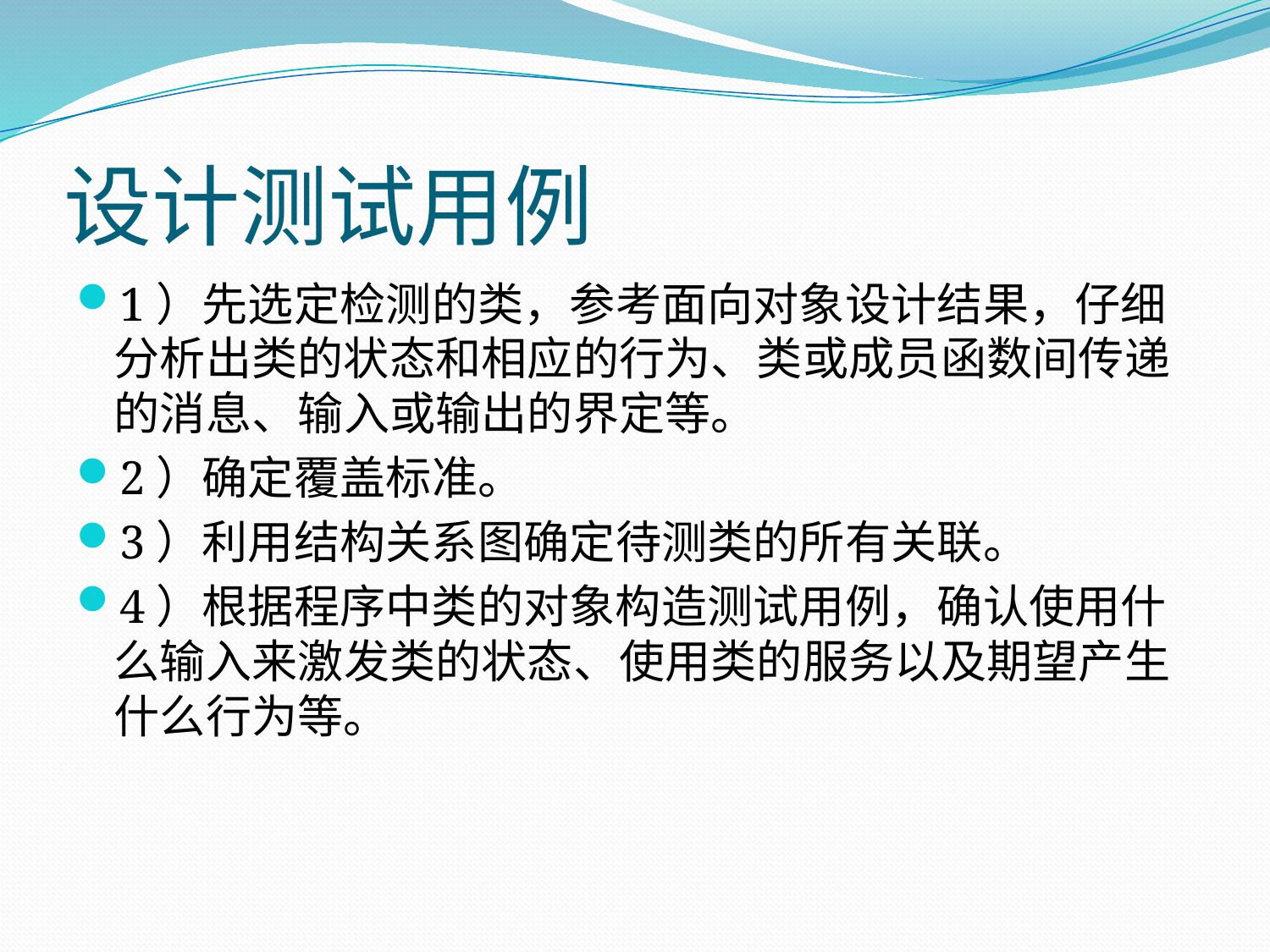

# 设计测试用例
1）先选定检测的类，参考面向对象设计结果，仔细分析出类的状态和相应的行为、类或成员函数间传递的消息、输入或输出的界定等。
2）确定覆盖标准。
3）利用结构关系图确定待测类的所有关联。
4）根据程序中类的对象构造测试用例，确认使用什么输入来激发类的状态、使用类的服务以及期望产生什么行为等。